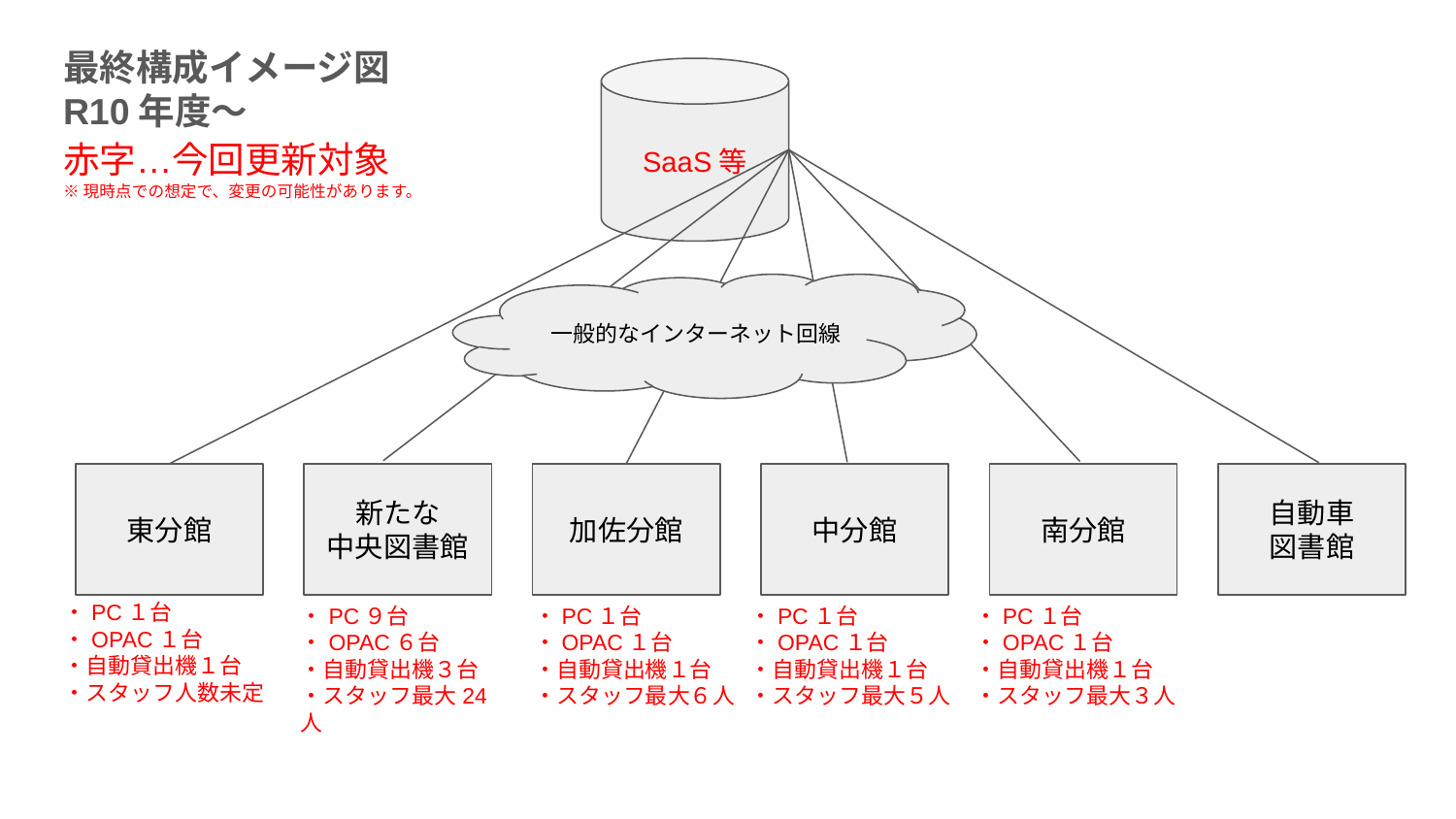

最終構成イメージ図
R10年度〜
SaaS等
赤字…今回更新対象
※現時点での想定で、変更の可能性があります。
一般的なインターネット回線
東分館
新たな
中央図書館
加佐分館
中分館
南分館
自動車
図書館
・PC１台
・OPAC１台
・自動貸出機１台
・スタッフ人数未定
・PC９台
・OPAC６台
・自動貸出機３台
・スタッフ最大24人
・PC１台
・OPAC１台
・自動貸出機１台
・スタッフ最大６人
・PC１台
・OPAC１台
・自動貸出機１台
・スタッフ最大５人
・PC１台
・OPAC１台
・自動貸出機１台
・スタッフ最大３人